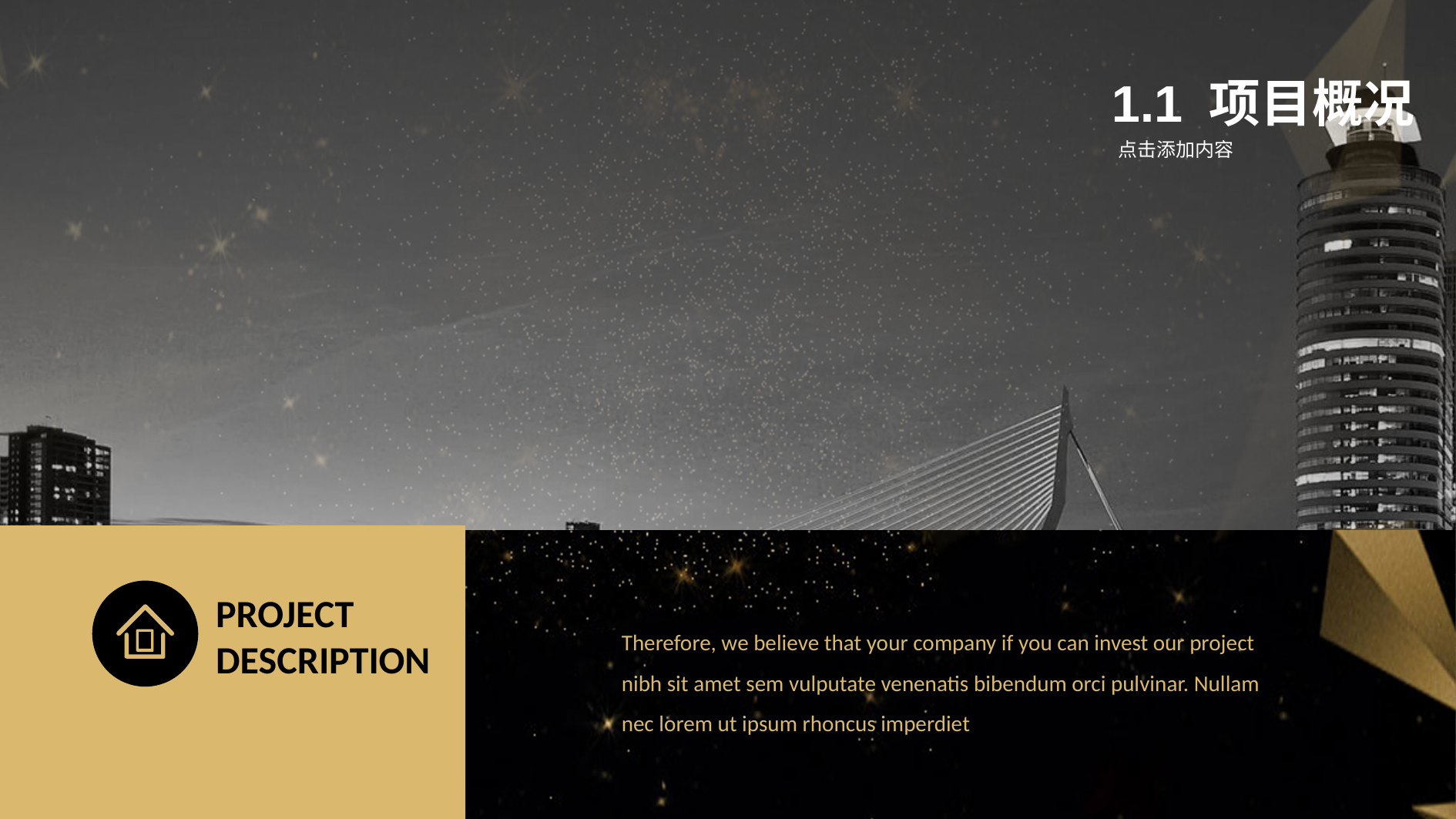

1.1 项目概况
点击添加内容

PROJECT
DESCRIPTION

Therefore, we believe that your company if you can invest our project
nibh sit amet sem vulputate venenatis bibendum orci pulvinar. Nullam
nec lorem ut ipsum rhoncus imperdiet